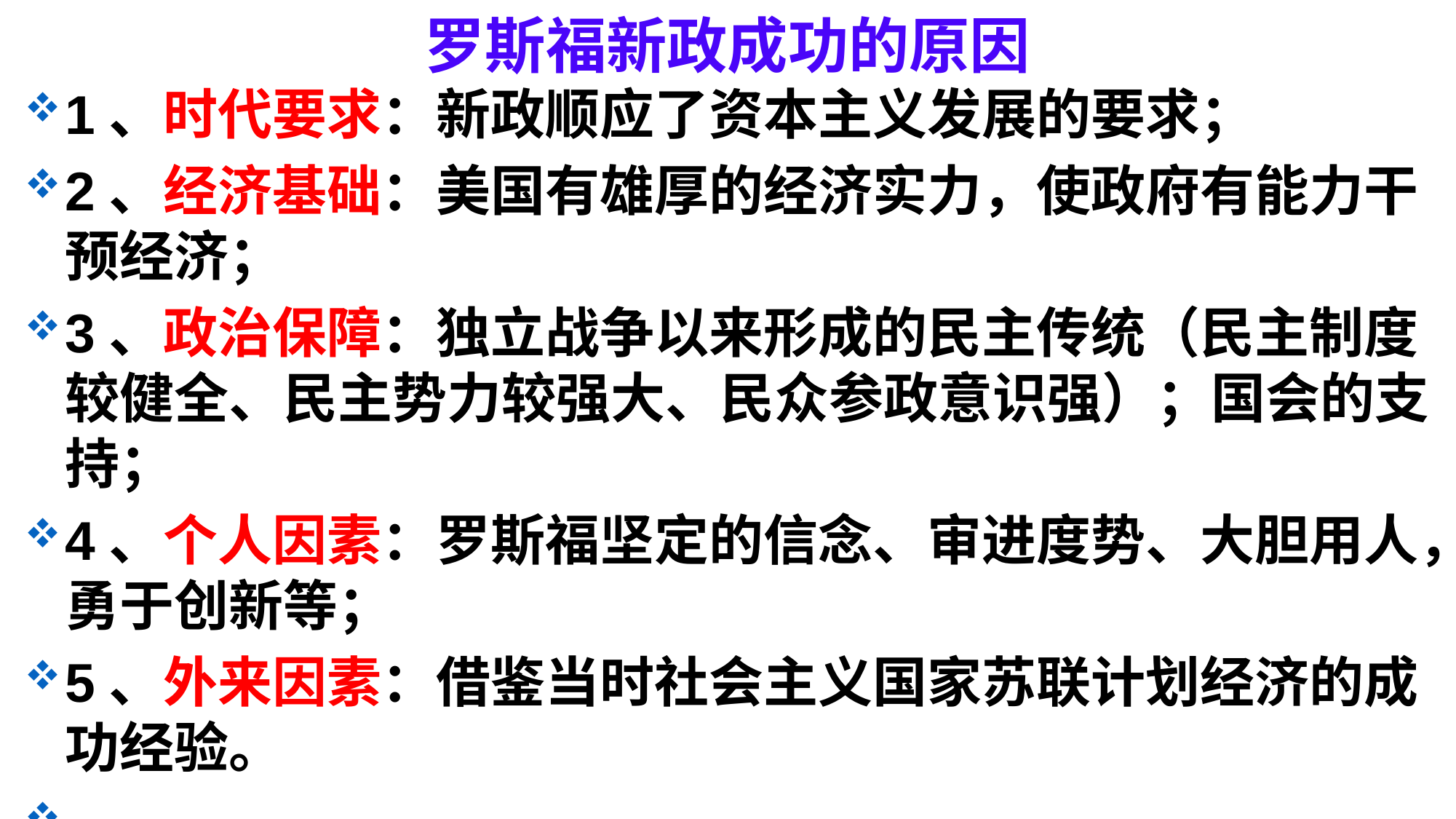

罗斯福新政成功的原因
1、时代要求：新政顺应了资本主义发展的要求；
2、经济基础：美国有雄厚的经济实力，使政府有能力干预经济；
3、政治保障：独立战争以来形成的民主传统（民主制度较健全、民主势力较强大、民众参政意识强）；国会的支持；
4、个人因素：罗斯福坚定的信念、审进度势、大胆用人，勇于创新等；
5、外来因素：借鉴当时社会主义国家苏联计划经济的成功经验。
      ……